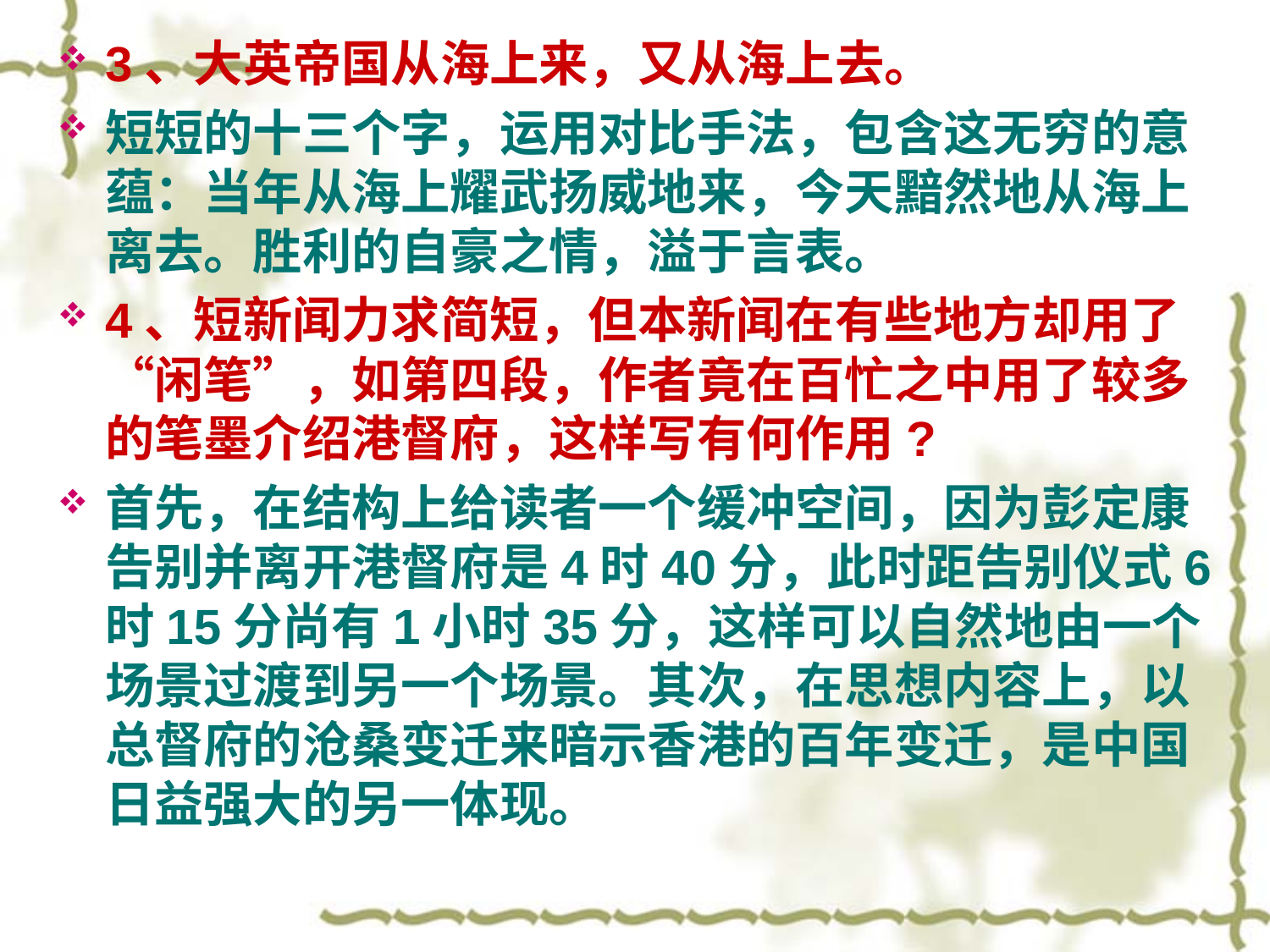

3、大英帝国从海上来，又从海上去。
短短的十三个字，运用对比手法，包含这无穷的意蕴：当年从海上耀武扬威地来，今天黯然地从海上离去。胜利的自豪之情，溢于言表。
4、短新闻力求简短，但本新闻在有些地方却用了“闲笔”，如第四段，作者竟在百忙之中用了较多的笔墨介绍港督府，这样写有何作用?
首先，在结构上给读者一个缓冲空间，因为彭定康告别并离开港督府是4时40分，此时距告别仪式6时15分尚有1小时35分，这样可以自然地由一个场景过渡到另一个场景。其次，在思想内容上，以总督府的沧桑变迁来暗示香港的百年变迁，是中国日益强大的另一体现。